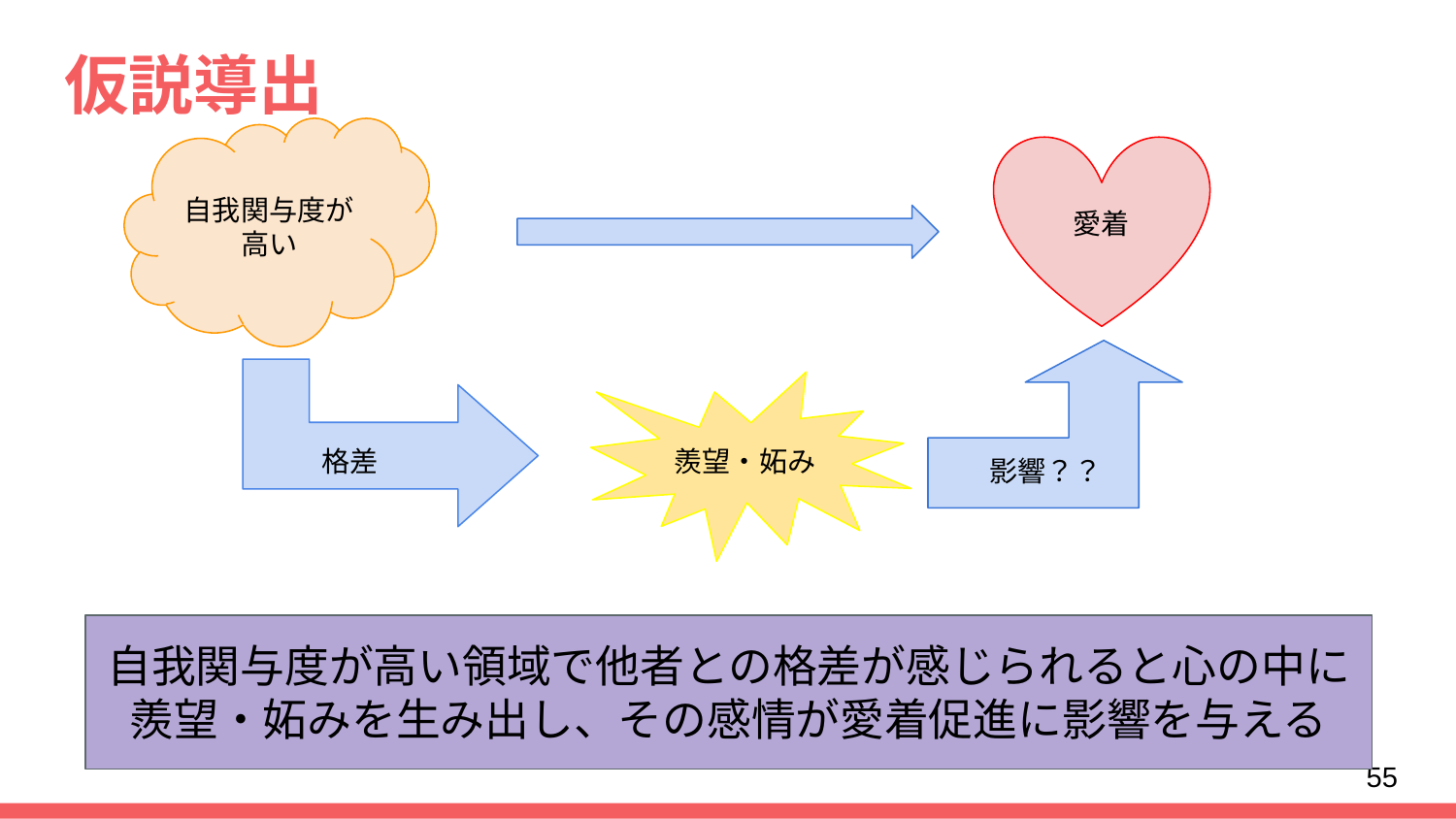

# 仮説導出

自我関与度が高い

愛着

羨望・妬み

格差
影響？？
自我関与度が高い領域で他者との格差が感じられると心の中に羨望・妬みを生み出し、その感情が愛着促進に影響を与える
55